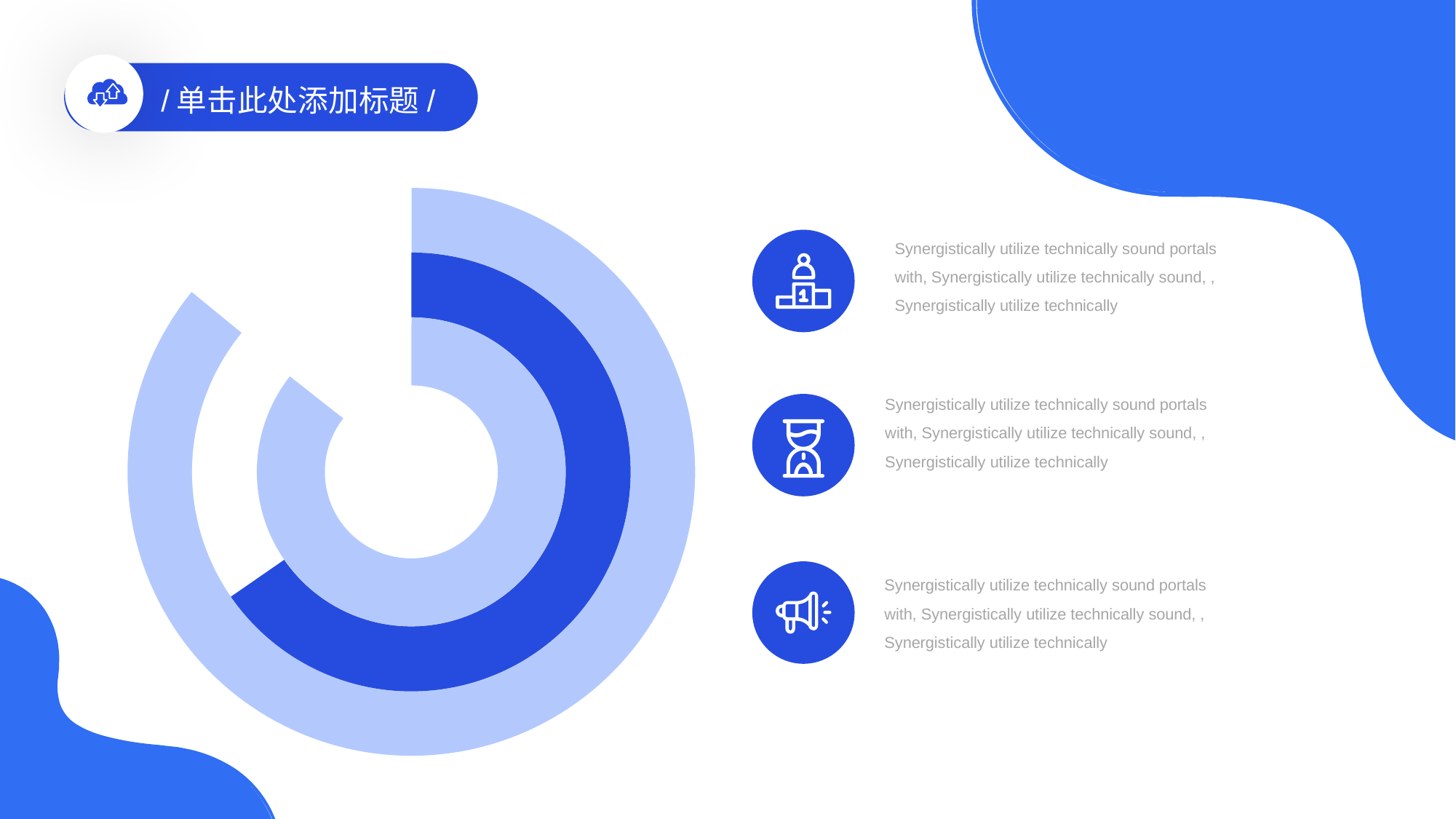

/单击此处添加标题/

Synergistically utilize technically sound portals with, Synergistically utilize technically sound, , Synergistically utilize technically

Synergistically utilize technically sound portals with, Synergistically utilize technically sound, , Synergistically utilize technically

Synergistically utilize technically sound portals with, Synergistically utilize technically sound, , Synergistically utilize technically